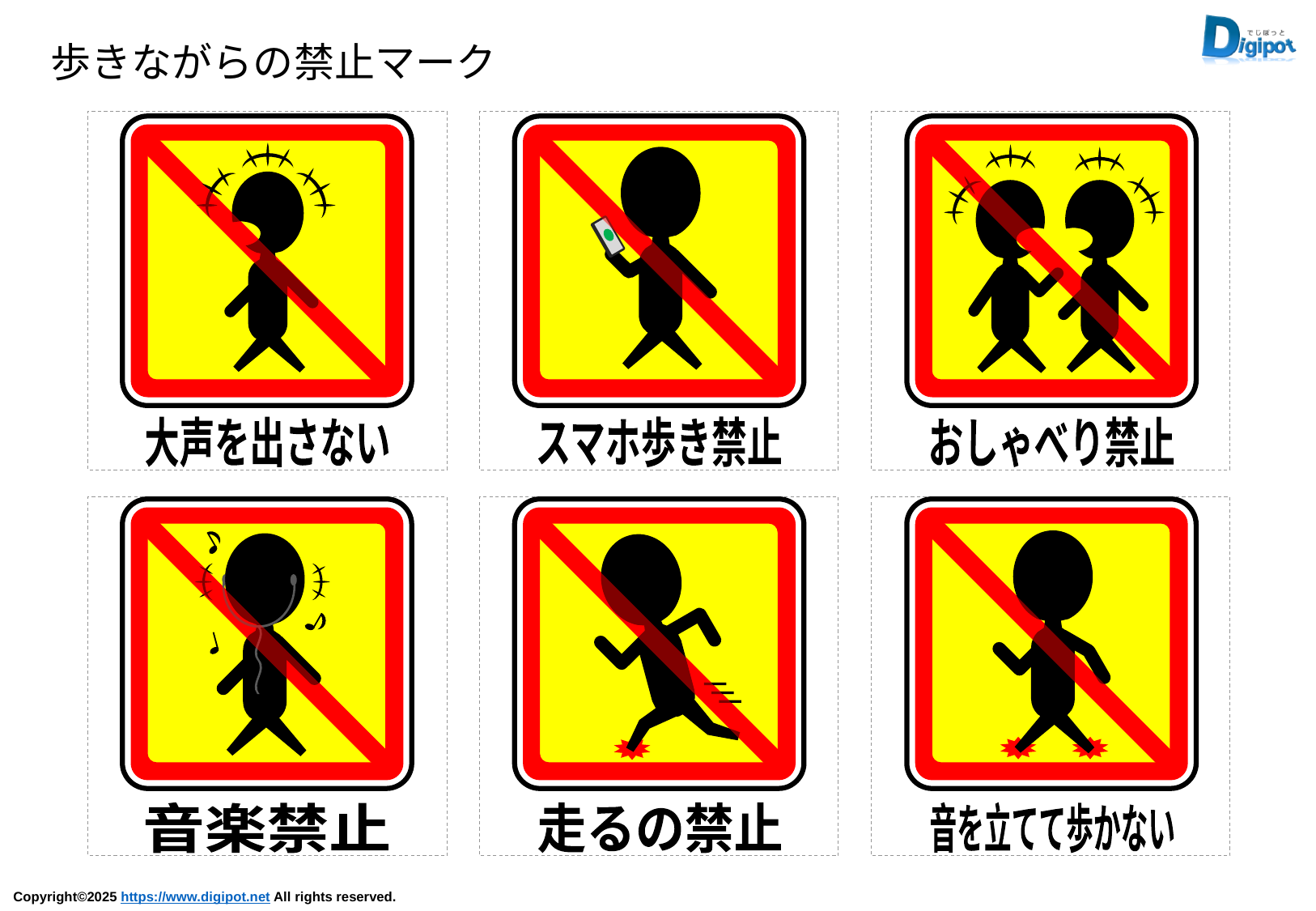

歩きながらの禁止マーク

大声を出さない

スマホ歩き禁止

おしゃべり禁止

音楽禁止

走るの禁止

音を立てて歩かない